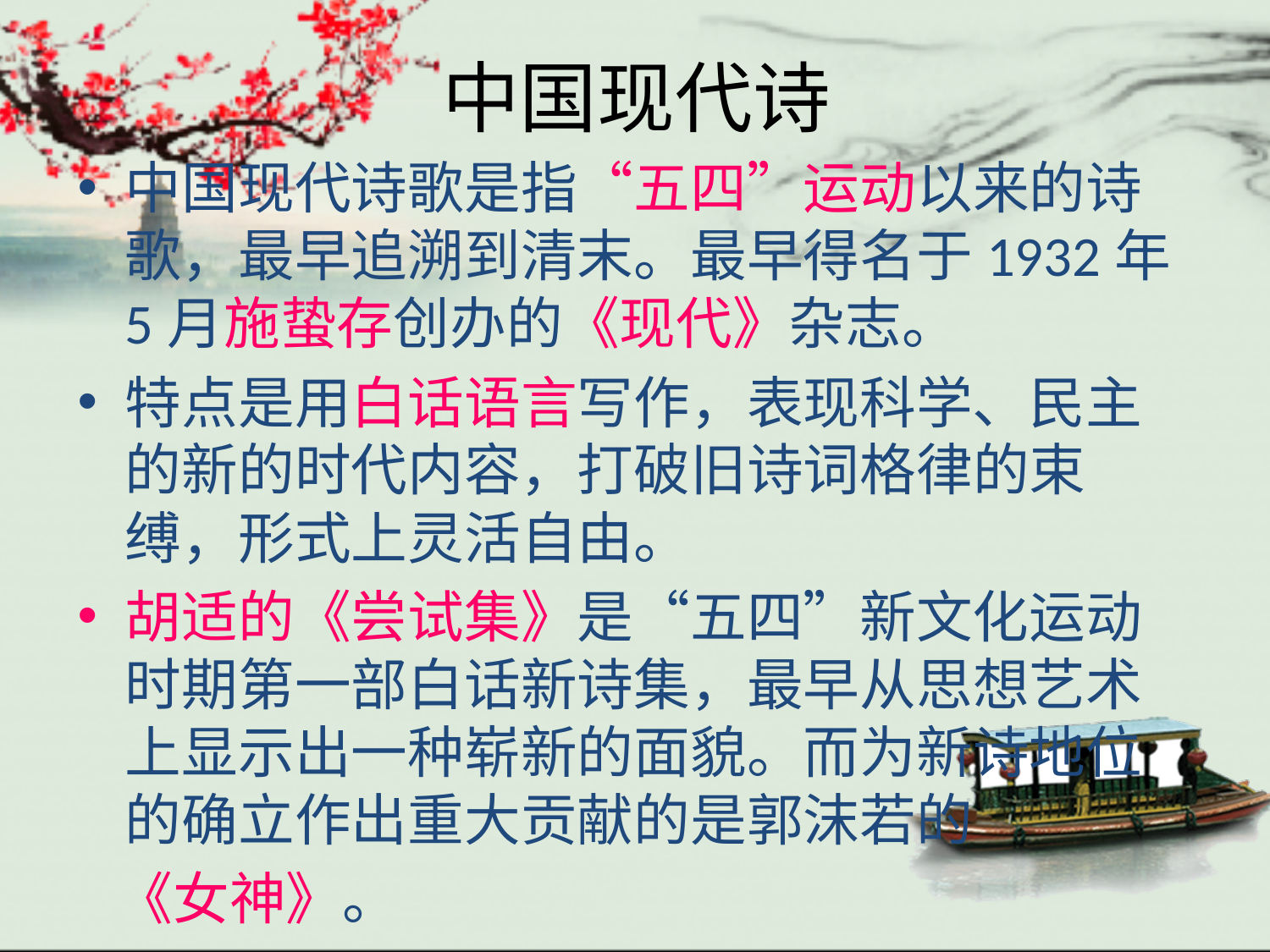

# 中国现代诗
中国现代诗歌是指“五四”运动以来的诗歌，最早追溯到清末。最早得名于1932年5月施蛰存创办的《现代》杂志。
特点是用白话语言写作，表现科学、民主的新的时代内容，打破旧诗词格律的束缚，形式上灵活自由。
胡适的《尝试集》是“五四”新文化运动时期第一部白话新诗集，最早从思想艺术上显示出一种崭新的面貌。而为新诗地位的确立作出重大贡献的是郭沫若的
  《女神》。